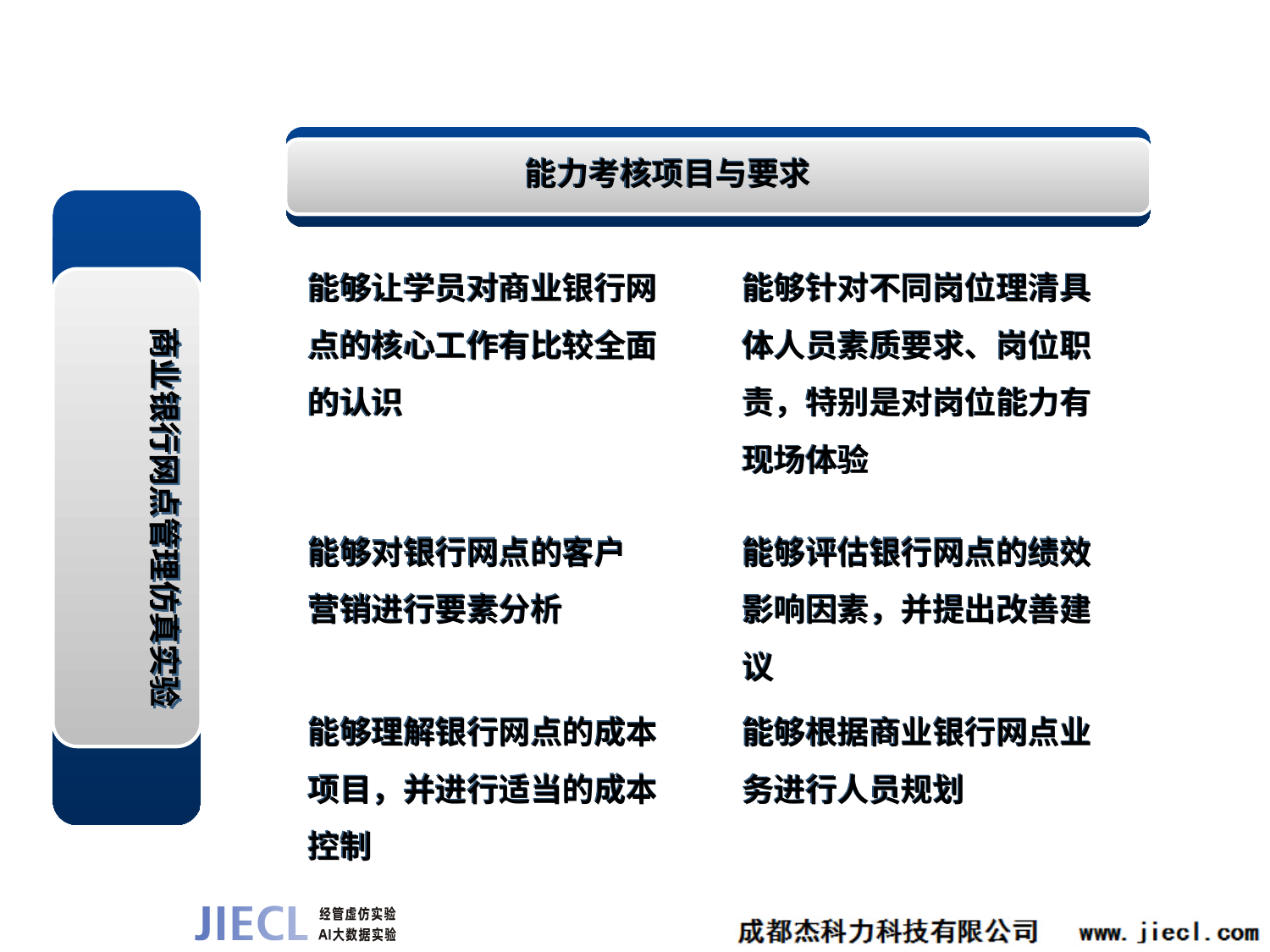

能力考核项目与要求

能够让学员对商业银行网点的核心工作有比较全面的认识

能够针对不同岗位理清具体人员素质要求、岗位职责，特别是对岗位能力有现场体验
商业银行网点管理仿真实验
能够对银行网点的客户营销进行要素分析
能够评估银行网点的绩效影响因素，并提出改善建议
能够理解银行网点的成本项目，并进行适当的成本控制
能够根据商业银行网点业务进行人员规划